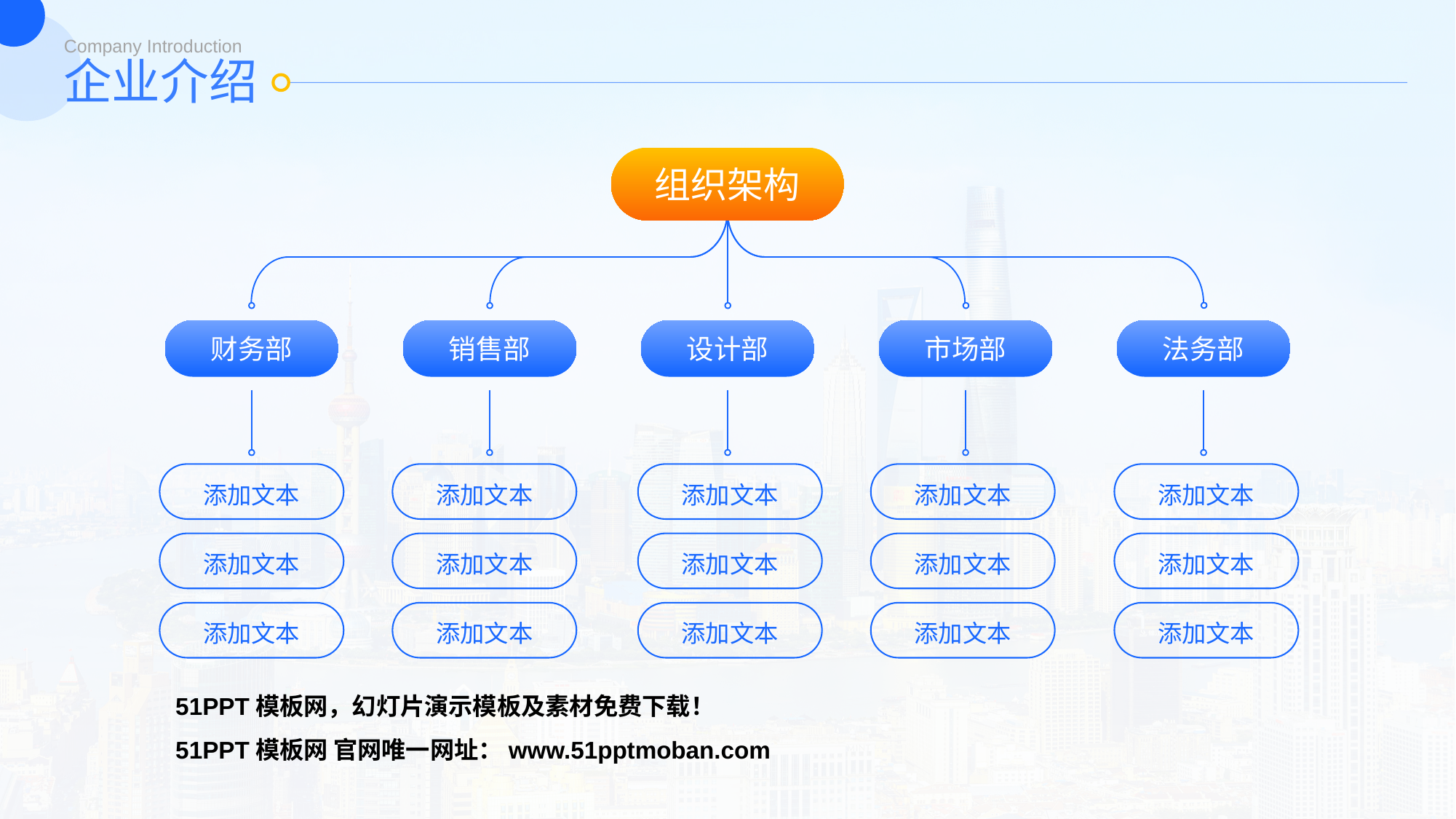

Company Introduction
企业介绍
组织架构

财务部
销售部
设计部
市场部
法务部

添加文本
添加文本
添加文本
添加文本
添加文本
添加文本
添加文本
添加文本
添加文本
添加文本
添加文本
添加文本
添加文本
添加文本
添加文本
51PPT模板网，幻灯片演示模板及素材免费下载！
51PPT模板网 官网唯一网址：www.51pptmoban.com